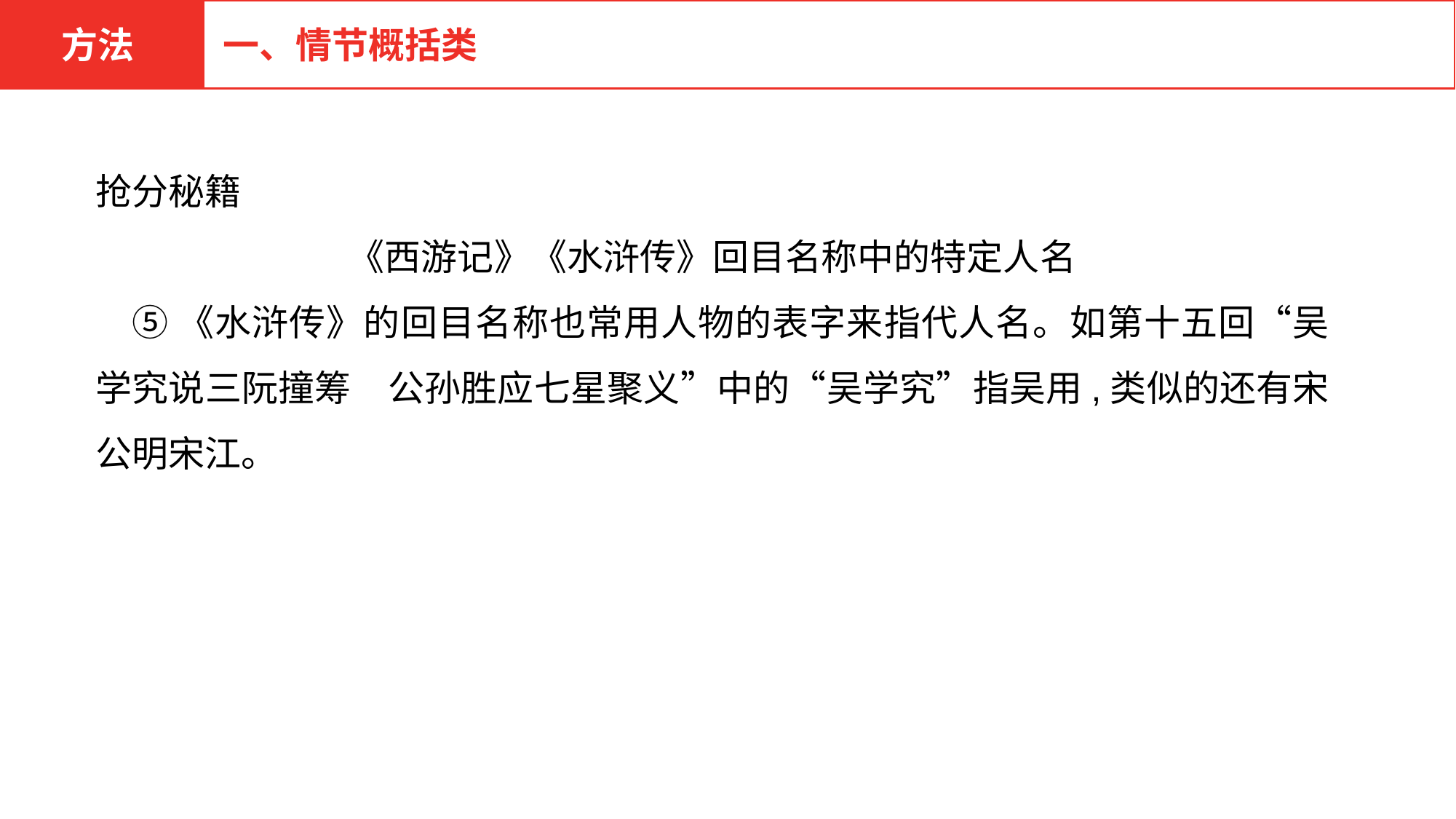

方法
一、情节概括类
抢分秘籍
《西游记》《水浒传》回目名称中的特定人名
    ⑤《水浒传》的回目名称也常用人物的表字来指代人名。如第十五回“吴学究说三阮撞筹　公孙胜应七星聚义”中的“吴学究”指吴用,类似的还有宋公明宋江。